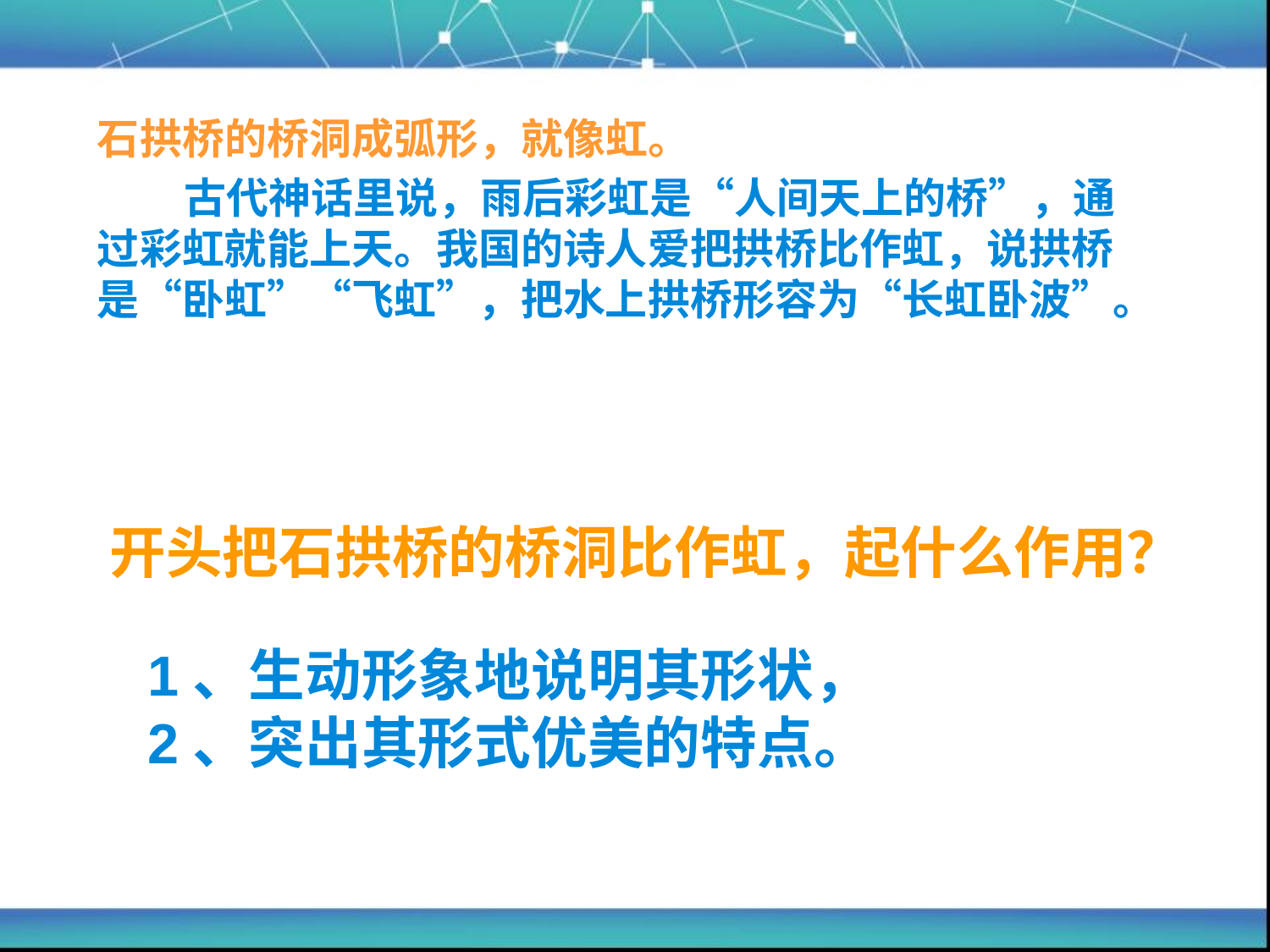

石拱桥的桥洞成弧形，就像虹。
        古代神话里说，雨后彩虹是“人间天上的桥”，通过彩虹就能上天。我国的诗人爱把拱桥比作虹，说拱桥是“卧虹”“飞虹”，把水上拱桥形容为“长虹卧波”。
开头把石拱桥的桥洞比作虹，起什么作用？
1、生动形象地说明其形状，
2、突出其形式优美的特点。